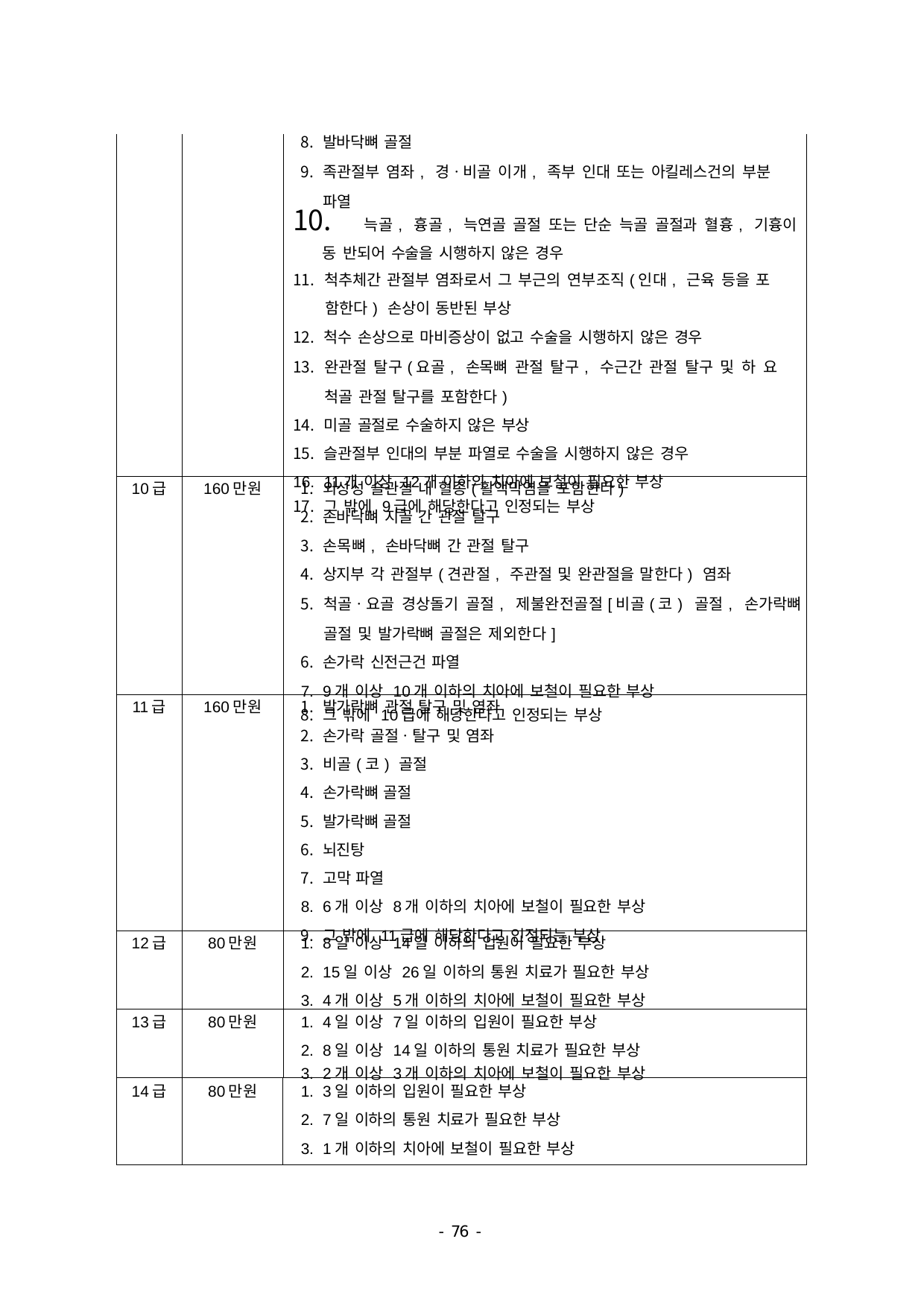

|  |  | 발바닥뼈 골절 족관절부 염좌, 경ㆍ비골 이개, 족부 인대 또는 아킬레스건의 부분 파열 늑골, 흉골, 늑연골 골절 또는 단순 늑골 골절과 혈흉, 기흉이 동 반되어 수술을 시행하지 않은 경우 척추체간 관절부 염좌로서 그 부근의 연부조직(인대, 근육 등을 포 함한다) 손상이 동반된 부상 척수 손상으로 마비증상이 없고 수술을 시행하지 않은 경우 완관절 탈구(요골, 손목뼈 관절 탈구, 수근간 관절 탈구 및 하 요 척골 관절 탈구를 포함한다) 미골 골절로 수술하지 않은 부상 슬관절부 인대의 부분 파열로 수술을 시행하지 않은 경우 11개 이상 12개 이하의 치아에 보철이 필요한 부상 그 밖에 9급에 해당한다고 인정되는 부상 |
| --- | --- | --- |
| 10급 | 160만원 | 외상성 슬관절 내 혈종(활액막염을 포함한다) 손바닥뼈 지골 간 관절 탈구 손목뼈, 손바닥뼈 간 관절 탈구 상지부 각 관절부(견관절, 주관절 및 완관절을 말한다) 염좌 척골ㆍ요골 경상돌기 골절, 제불완전골절[비골(코) 골절, 손가락뼈 골절 및 발가락뼈 골절은 제외한다] 손가락 신전근건 파열 9개 이상 10개 이하의 치아에 보철이 필요한 부상 그 밖에 10급에 해당한다고 인정되는 부상 |
| 11급 | 160만원 | 발가락뼈 관절 탈구 및 염좌 손가락 골절ㆍ탈구 및 염좌 비골(코) 골절 손가락뼈 골절 발가락뼈 골절 뇌진탕 고막 파열 6개 이상 8개 이하의 치아에 보철이 필요한 부상 그 밖에 11급에 해당한다고 인정되는 부상 |
| 12급 | 80만원 | 8일 이상 14일 이하의 입원이 필요한 부상 15일 이상 26일 이하의 통원 치료가 필요한 부상 4개 이상 5개 이하의 치아에 보철이 필요한 부상 |
| 13급 | 80만원 | 4일 이상 7일 이하의 입원이 필요한 부상 8일 이상 14일 이하의 통원 치료가 필요한 부상 2개 이상 3개 이하의 치아에 보철이 필요한 부상 |
| 14급 | 80만원 | 3일 이하의 입원이 필요한 부상 7일 이하의 통원 치료가 필요한 부상 1개 이하의 치아에 보철이 필요한 부상 |
- 76 -